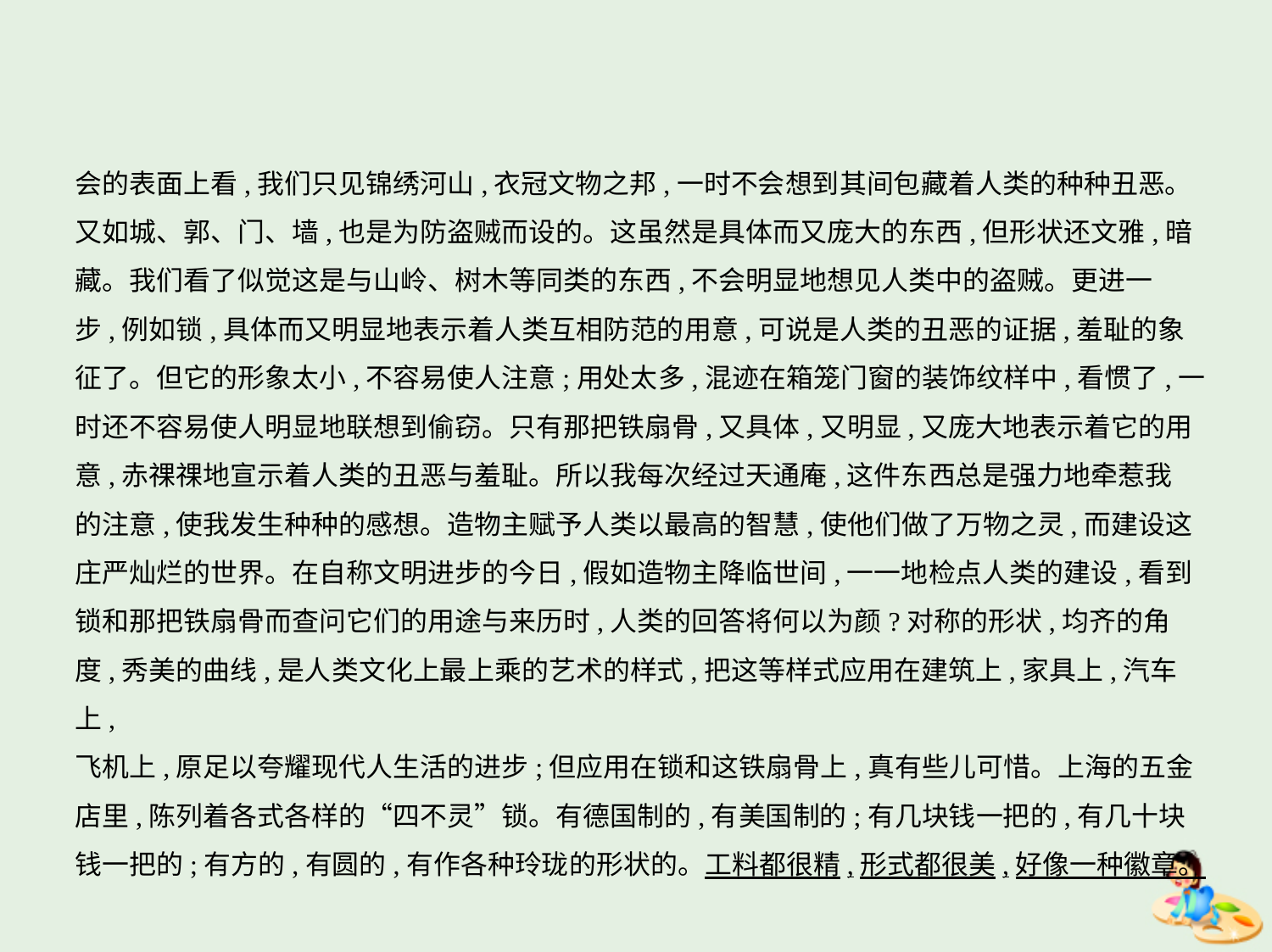

会的表面上看,我们只见锦绣河山,衣冠文物之邦,一时不会想到其间包藏着人类的种种丑恶。
又如城、郭、门、墙,也是为防盗贼而设的。这虽然是具体而又庞大的东西,但形状还文雅,暗
藏。我们看了似觉这是与山岭、树木等同类的东西,不会明显地想见人类中的盗贼。更进一
步,例如锁,具体而又明显地表示着人类互相防范的用意,可说是人类的丑恶的证据,羞耻的象
征了。但它的形象太小,不容易使人注意;用处太多,混迹在箱笼门窗的装饰纹样中,看惯了,一
时还不容易使人明显地联想到偷窃。只有那把铁扇骨,又具体,又明显,又庞大地表示着它的用
意,赤祼祼地宣示着人类的丑恶与羞耻。所以我每次经过天通庵,这件东西总是强力地牵惹我
的注意,使我发生种种的感想。造物主赋予人类以最高的智慧,使他们做了万物之灵,而建设这
庄严灿烂的世界。在自称文明进步的今日,假如造物主降临世间,一一地检点人类的建设,看到
锁和那把铁扇骨而查问它们的用途与来历时,人类的回答将何以为颜?对称的形状,均齐的角
度,秀美的曲线,是人类文化上最上乘的艺术的样式,把这等样式应用在建筑上,家具上,汽车上,
飞机上,原足以夸耀现代人生活的进步;但应用在锁和这铁扇骨上,真有些儿可惜。上海的五金
店里,陈列着各式各样的“四不灵”锁。有德国制的,有美国制的;有几块钱一把的,有几十块
钱一把的;有方的,有圆的,有作各种玲珑的形状的。工料都很精,形式都很美,好像一种徽章。